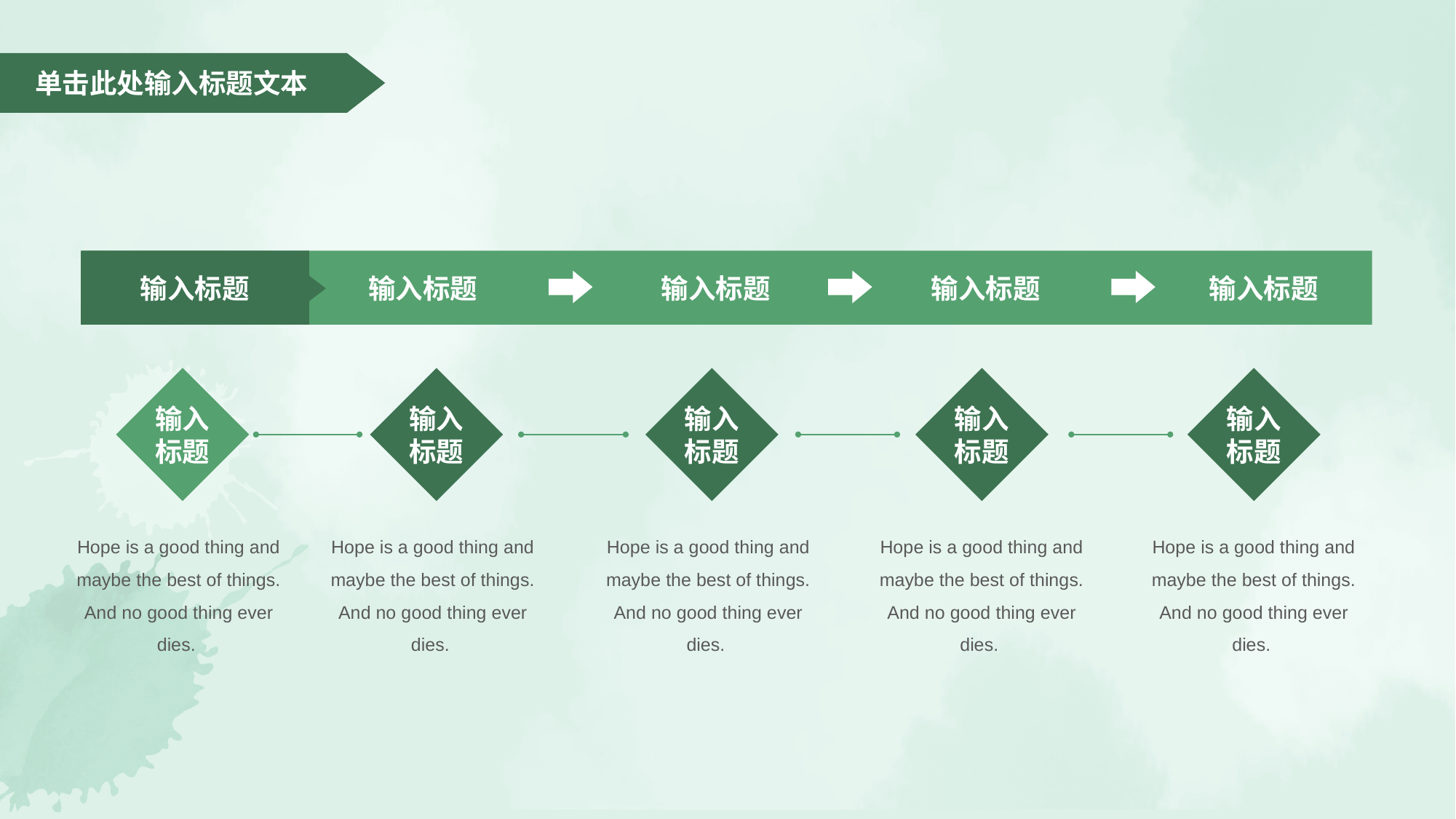

单击此处输入标题文本
输入标题

输入标题
输入标题
输入标题
输入标题

输入
标题
输入
标题
输入
标题
输入
标题
输入
标题
Hope is a good thing and maybe the best of things. And no good thing ever dies.
Hope is a good thing and maybe the best of things. And no good thing ever dies.
Hope is a good thing and maybe the best of things. And no good thing ever dies.
Hope is a good thing and maybe the best of things. And no good thing ever dies.
Hope is a good thing and maybe the best of things. And no good thing ever dies.